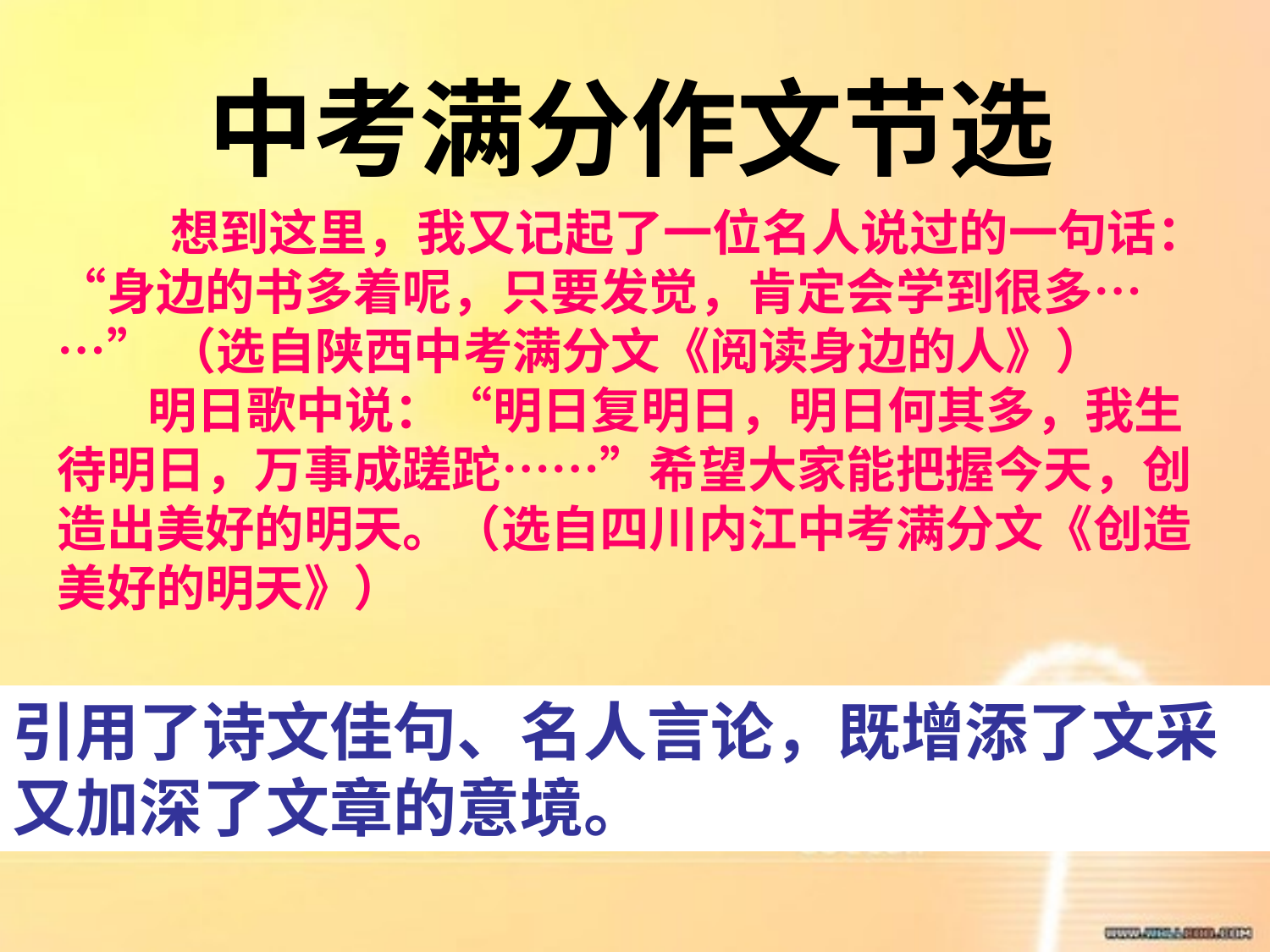

中考满分作文节选
         想到这里，我又记起了一位名人说过的一句话：“身边的书多着呢，只要发觉，肯定会学到很多……” （选自陕西中考满分文《阅读身边的人》）
       明日歌中说：“明日复明日，明日何其多，我生待明日，万事成蹉跎……”希望大家能把握今天，创造出美好的明天。（选自四川内江中考满分文《创造美好的明天》）

引用了诗文佳句、名人言论，既增添了文采又加深了文章的意境。